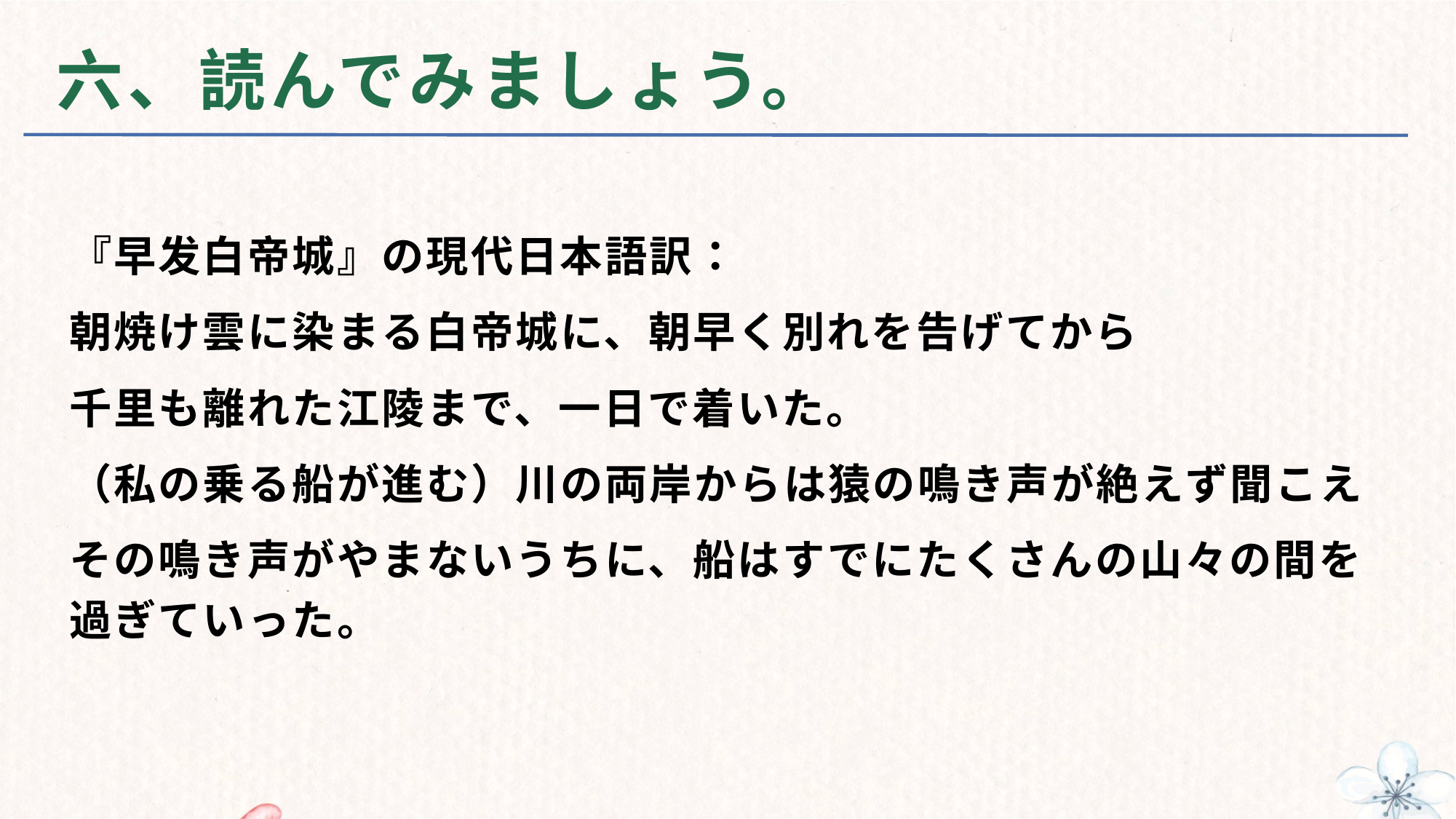

# 六、読んでみましょう。
『早发白帝城』の現代日本語訳：
朝焼け雲に染まる白帝城に、朝早く別れを告げてから
千里も離れた江陵まで、一日で着いた。
（私の乗る船が進む）川の両岸からは猿の鳴き声が絶えず聞こえ
その鳴き声がやまないうちに、船はすでにたくさんの山々の間を過ぎていった。